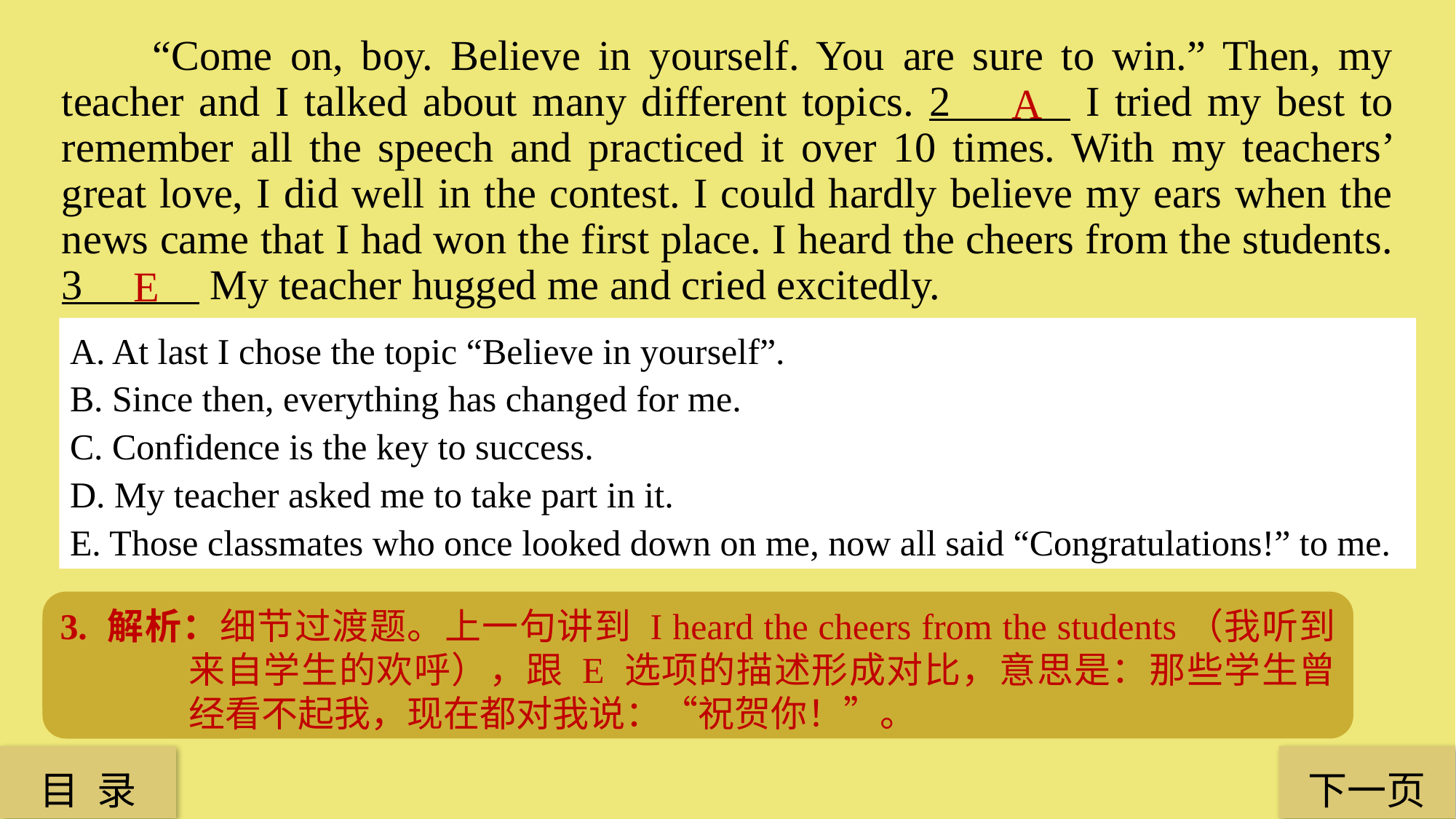

“Come on, boy. Believe in yourself. You are sure to win.” Then, my teacher and I talked about many different topics. 2         I tried my best to remember all the speech and practiced it over 10 times. With my teachers’ great love, I did well in the contest. I could hardly believe my ears when the news came that I had won the first place. I heard the cheers from the students. 3            My teacher hugged me and cried excitedly.
A
E
A. At last I chose the topic “Believe in yourself”.
B. Since then, everything has changed for me.
C. Confidence is the key to success.
D. My teacher asked me to take part in it.
E. Those classmates who once looked down on me, now all said “Congratulations!” to me.
2. 解析：细节过渡题。由上一句Then, my teacher and I talked about many different topics（然后，我的老师和我讨论了许多不同的主题）确定下一句答案为 A，意思是：最后我选择了主题：相信你自己。
3. 解析：细节过渡题。上一句讲到 I heard the cheers from the students（我听到来自学生的欢呼），跟 E 选项的描述形成对比，意思是：那些学生曾经看不起我，现在都对我说：“祝贺你！”。